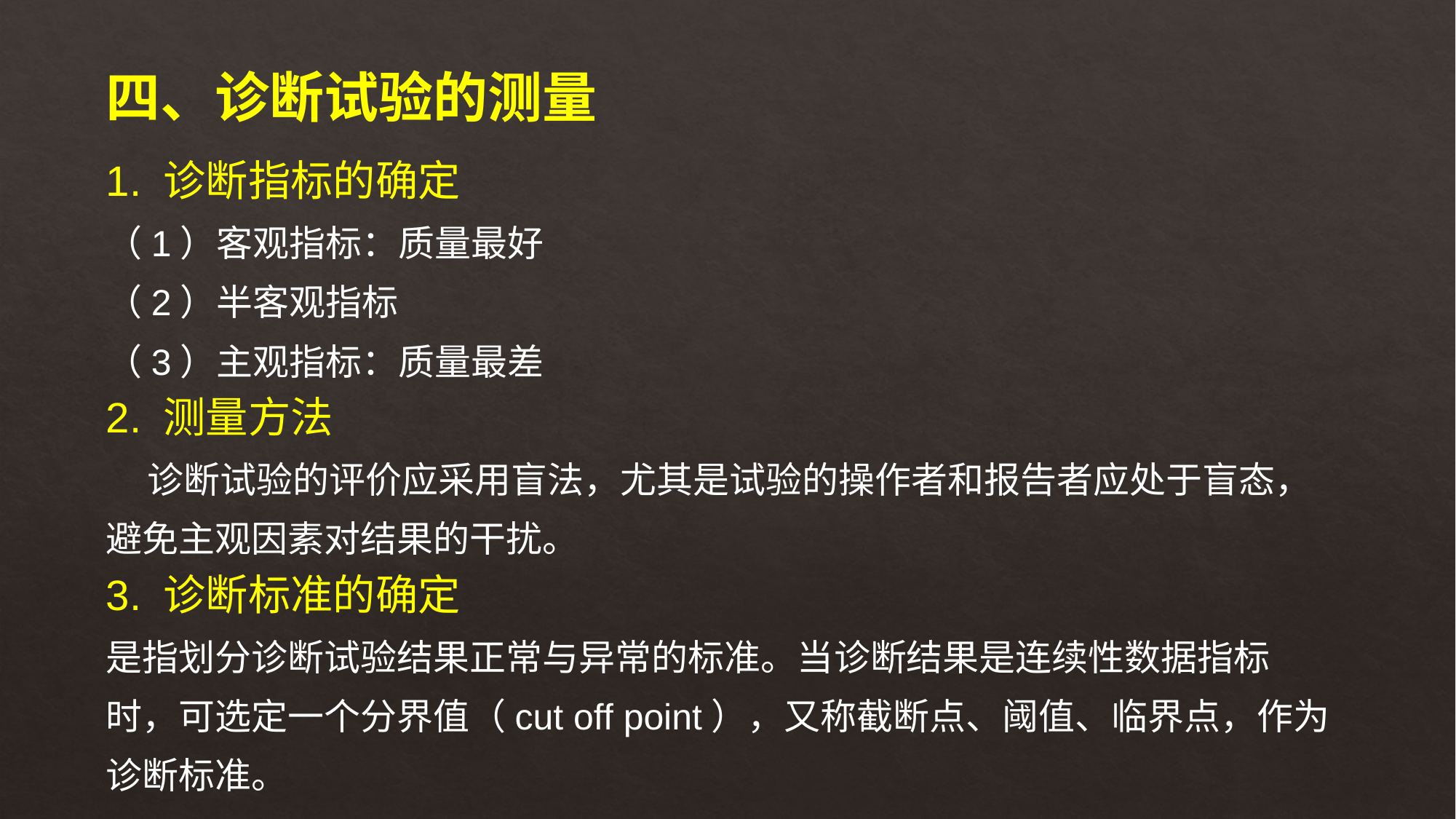

四、诊断试验的测量
1. 诊断指标的确定
（1）客观指标：质量最好
（2）半客观指标
（3）主观指标：质量最差
2. 测量方法
    诊断试验的评价应采用盲法，尤其是试验的操作者和报告者应处于盲态，避免主观因素对结果的干扰。
3. 诊断标准的确定
是指划分诊断试验结果正常与异常的标准。当诊断结果是连续性数据指标时，可选定一个分界值（cut off point），又称截断点、阈值、临界点，作为诊断标准。